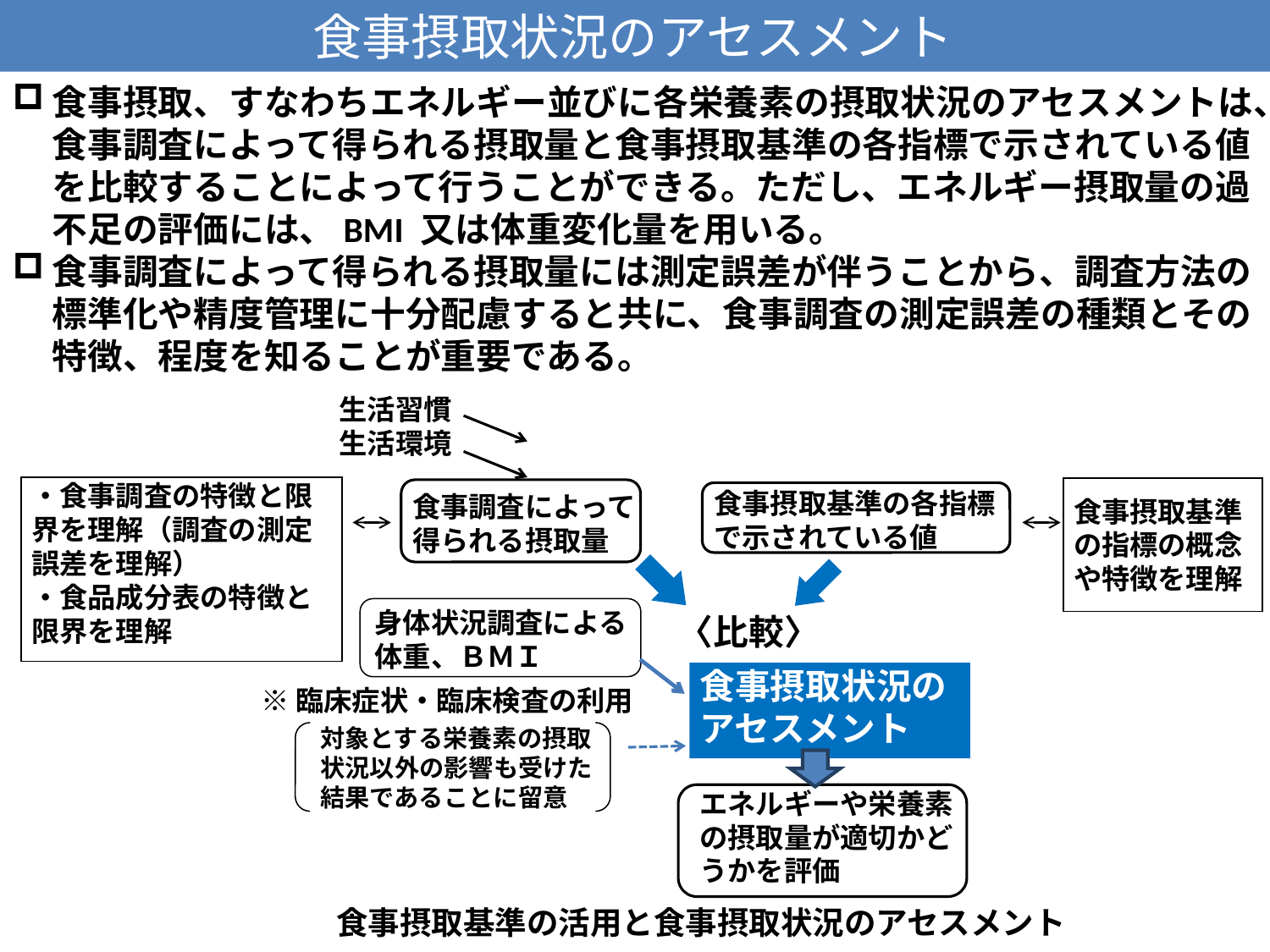

食事摂取状況のアセスメント
食事摂取、すなわちエネルギー並びに各栄養素の摂取状況のアセスメントは、食事調査によって得られる摂取量と食事摂取基準の各指標で示されている値を比較することによって行うことができる。ただし、エネルギー摂取量の過不足の評価には、BMI 又は体重変化量を用いる。
食事調査によって得られる摂取量には測定誤差が伴うことから、調査方法の標準化や精度管理に十分配慮すると共に、食事調査の測定誤差の種類とその特徴、程度を知ることが重要である。
生活習慣
生活環境

・食事調査の特徴と限界を理解（調査の測定誤差を理解）
・食品成分表の特徴と限界を理解
食事摂取基準の各指標で示されている値
食事摂取基準の指標の概念や特徴を理解

食事調査によって得られる摂取量

身体状況調査による体重、ＢＭＩ

〈比較〉

食事摂取状況のアセスメント
※臨床症状・臨床検査の利用
対象とする栄養素の摂取状況以外の影響も受けた結果であることに留意

エネルギーや栄養素の摂取量が適切かどうかを評価
食事摂取基準の活用と食事摂取状況のアセスメント